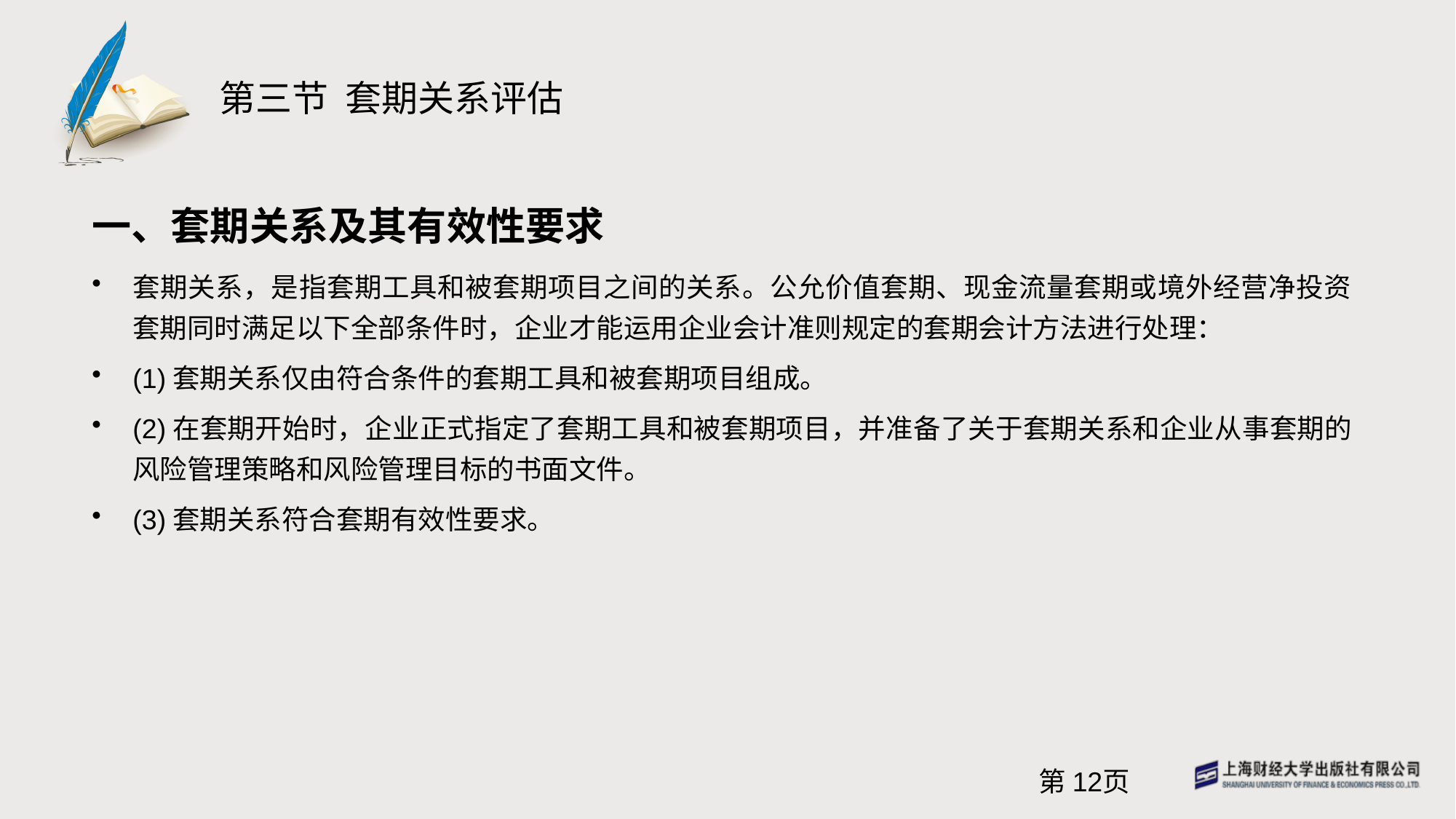

# 第三节  套期关系评估
一、套期关系及其有效性要求
套期关系，是指套期工具和被套期项目之间的关系。公允价值套期、现金流量套期或境外经营净投资套期同时满足以下全部条件时，企业才能运用企业会计准则规定的套期会计方法进行处理：
(1)套期关系仅由符合条件的套期工具和被套期项目组成。
(2)在套期开始时，企业正式指定了套期工具和被套期项目，并准备了关于套期关系和企业从事套期的风险管理策略和风险管理目标的书面文件。
(3)套期关系符合套期有效性要求。

12